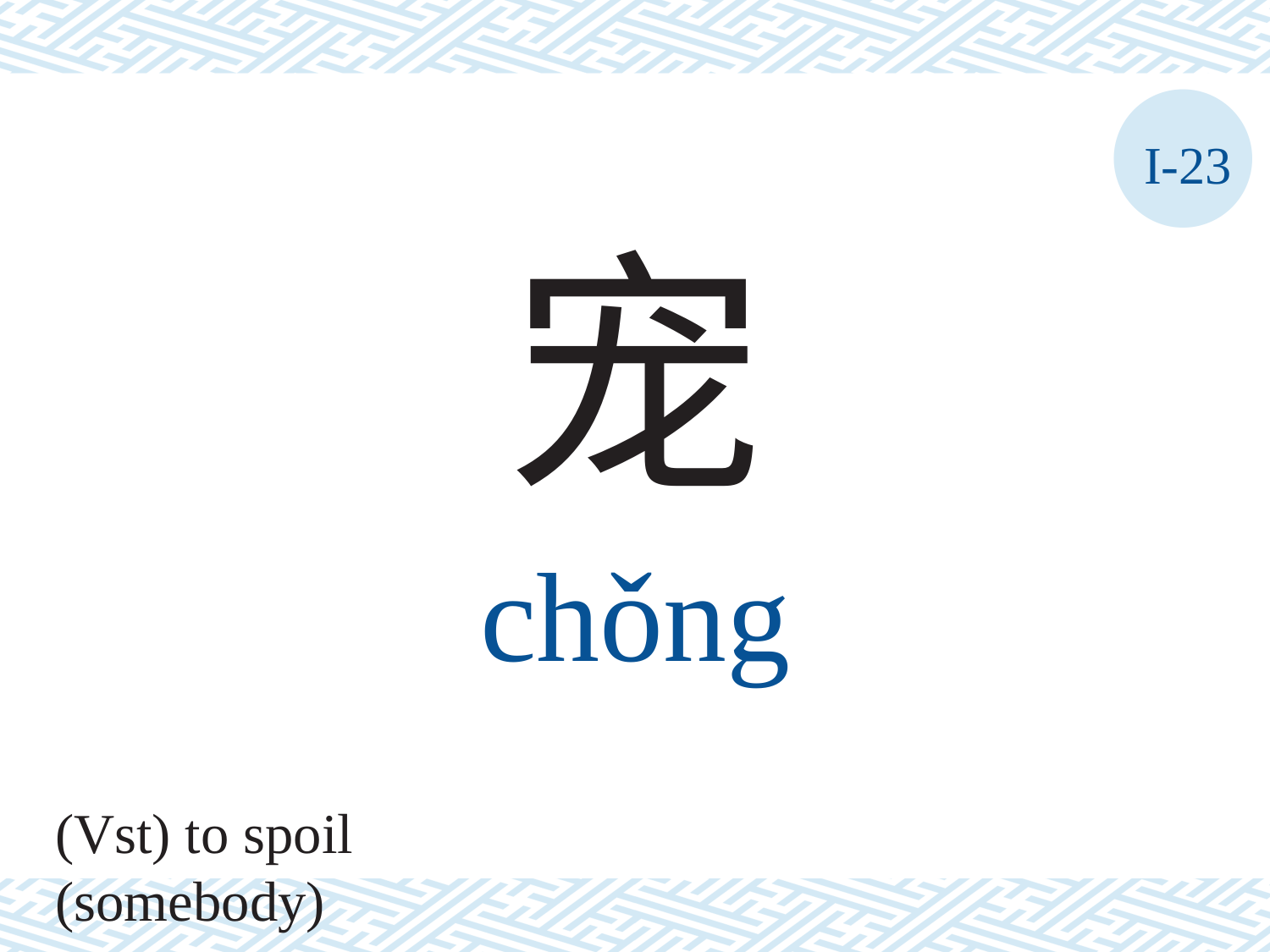

I-23
宠
chǒng
(Vst) to spoil (somebody)